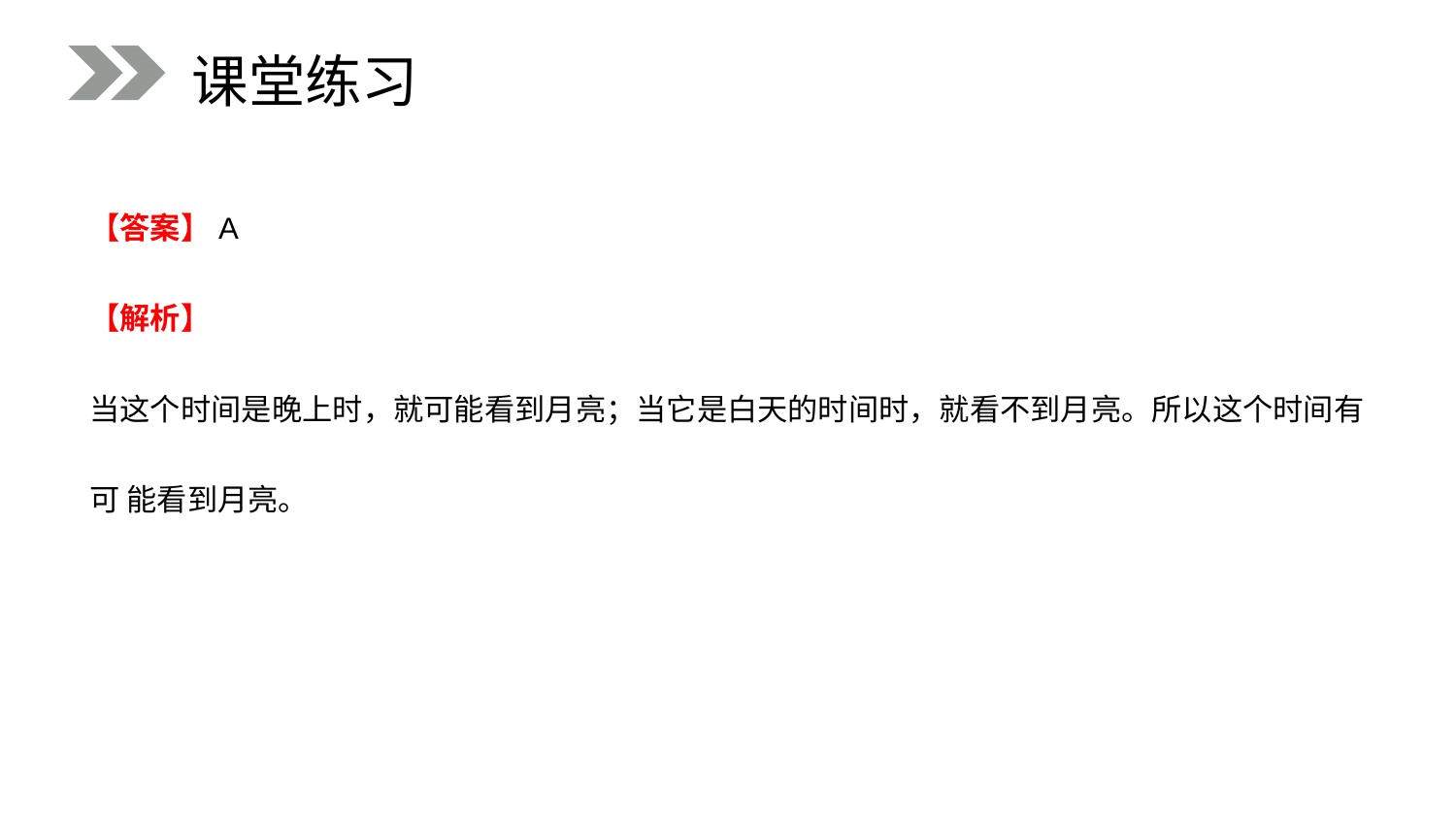

课堂练习
【答案】A
【解析】
当这个时间是晚上时，就可能看到月亮；当它是白天的时间时，就看不到月亮。所以这个时间有可 能看到月亮。